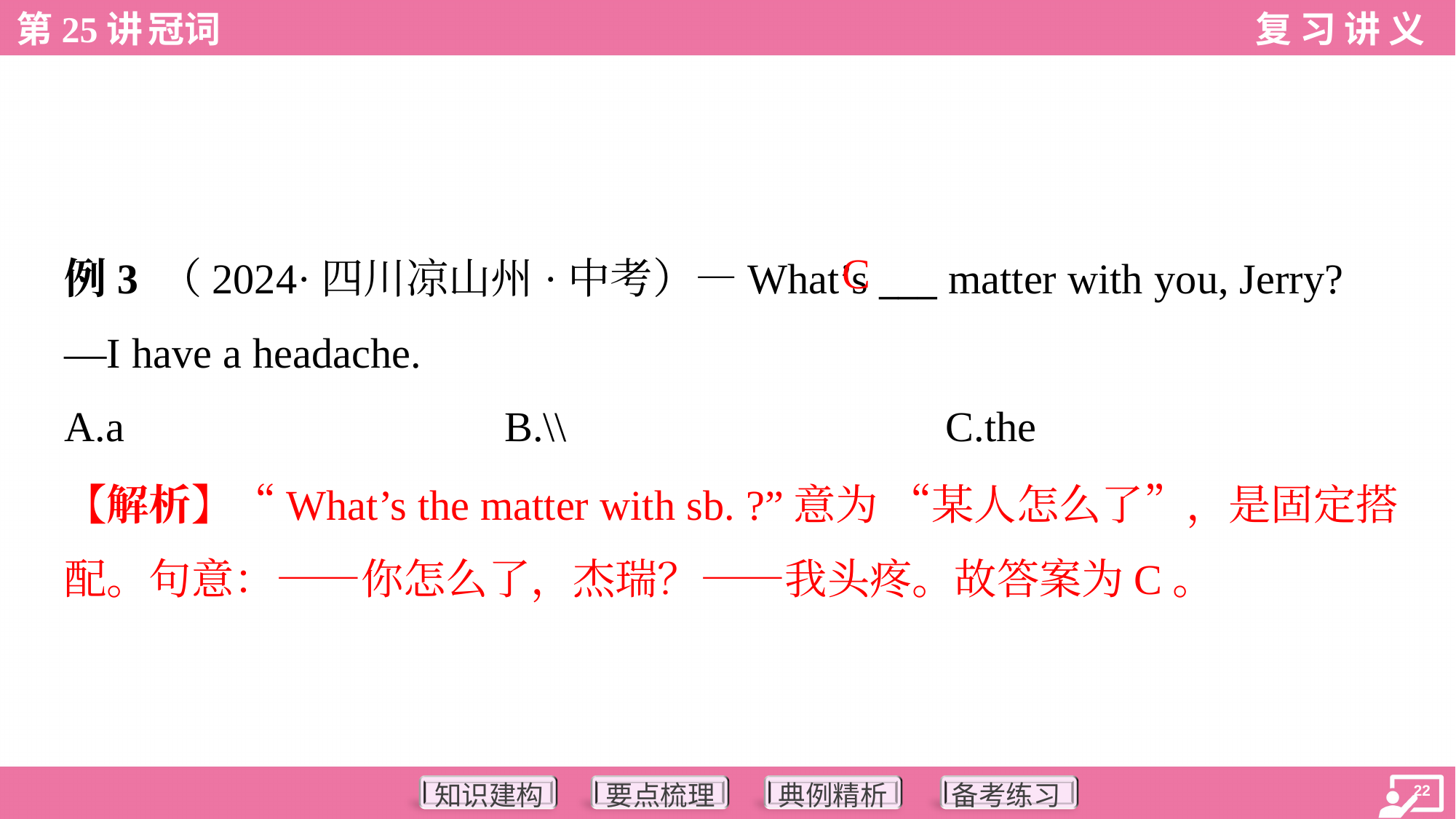

C
例3 （2024·四川凉山州·中考）—What’s ___ matter with you, Jerry?
—I have a headache.
A.a	B.\\	C.the
【解析】“What’s the matter with sb. ?”意为 “某人怎么了”，是固定搭
配。句意：——你怎么了，杰瑞？——我头疼。故答案为C。